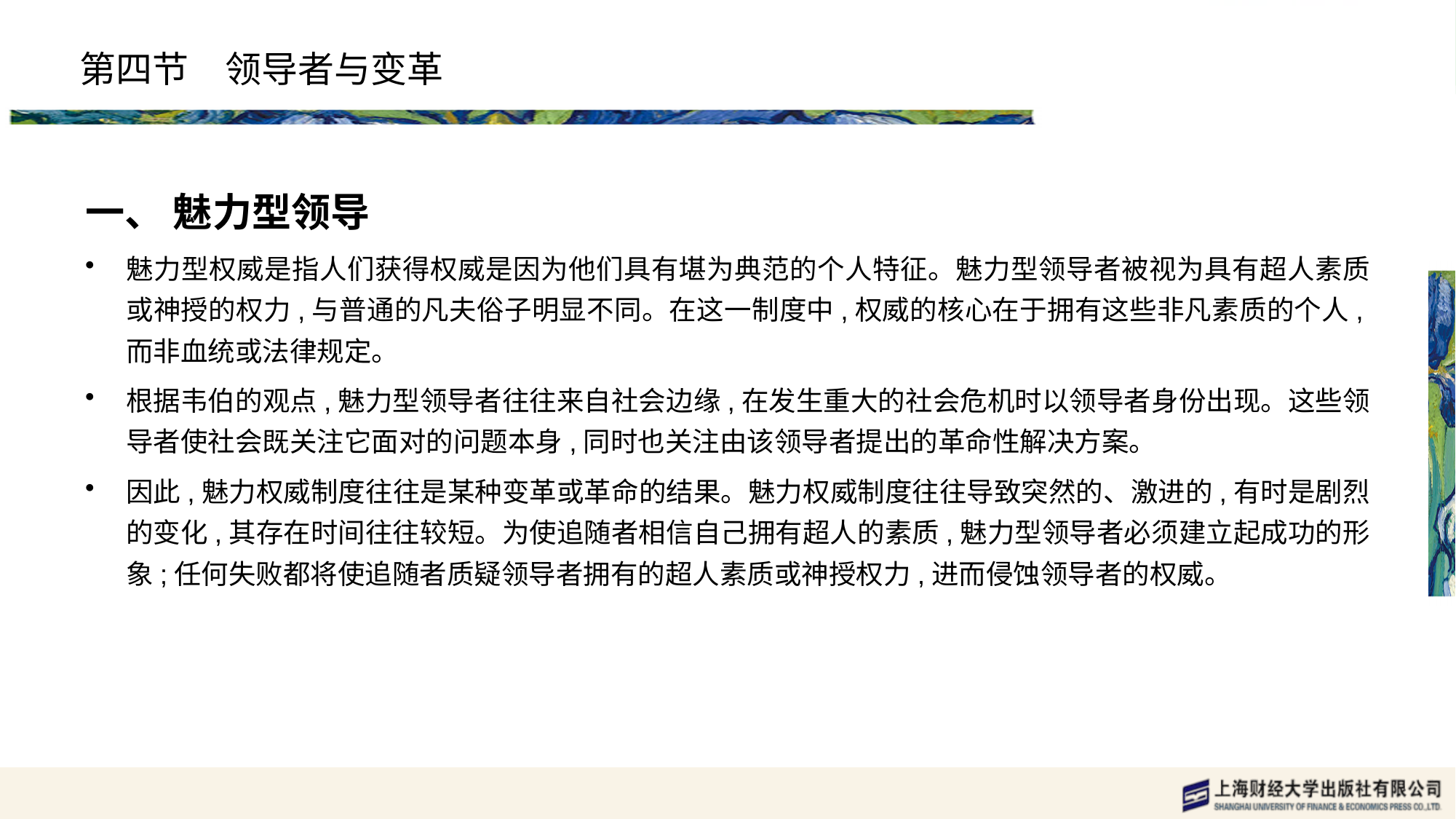

# 第四节　领导者与变革
一、 魅力型领导
魅力型权威是指人们获得权威是因为他们具有堪为典范的个人特征。魅力型领导者被视为具有超人素质或神授的权力,与普通的凡夫俗子明显不同。在这一制度中,权威的核心在于拥有这些非凡素质的个人,而非血统或法律规定。
根据韦伯的观点,魅力型领导者往往来自社会边缘,在发生重大的社会危机时以领导者身份出现。这些领导者使社会既关注它面对的问题本身,同时也关注由该领导者提出的革命性解决方案。
因此,魅力权威制度往往是某种变革或革命的结果。魅力权威制度往往导致突然的、激进的,有时是剧烈的变化,其存在时间往往较短。为使追随者相信自己拥有超人的素质,魅力型领导者必须建立起成功的形象;任何失败都将使追随者质疑领导者拥有的超人素质或神授权力,进而侵蚀领导者的权威。